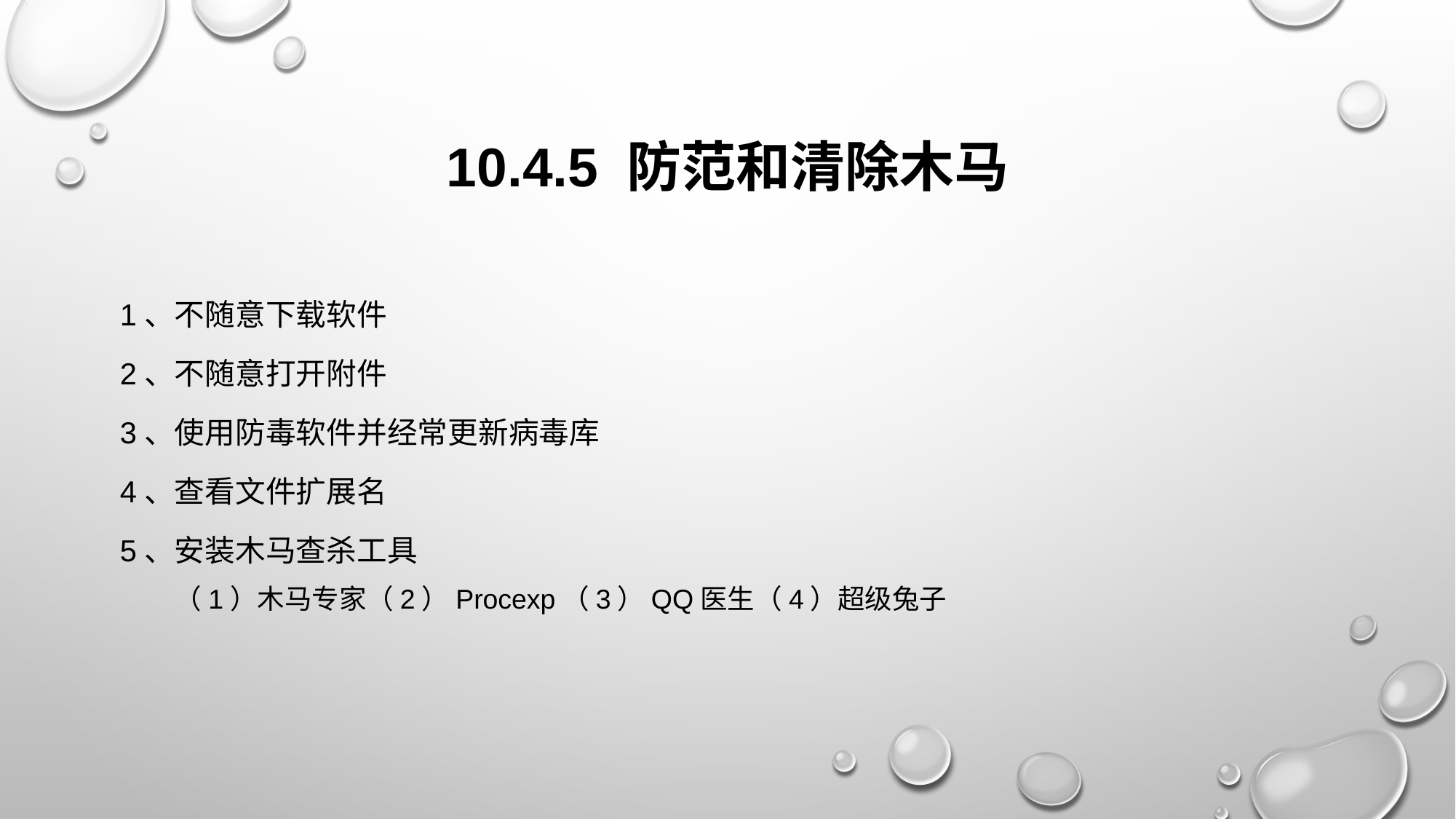

# 10.4.5 防范和清除木马
1、不随意下载软件
2、不随意打开附件
3、使用防毒软件并经常更新病毒库
4、查看文件扩展名
5、安装木马查杀工具
（1）木马专家（2）Procexp（3）QQ医生（4）超级兔子